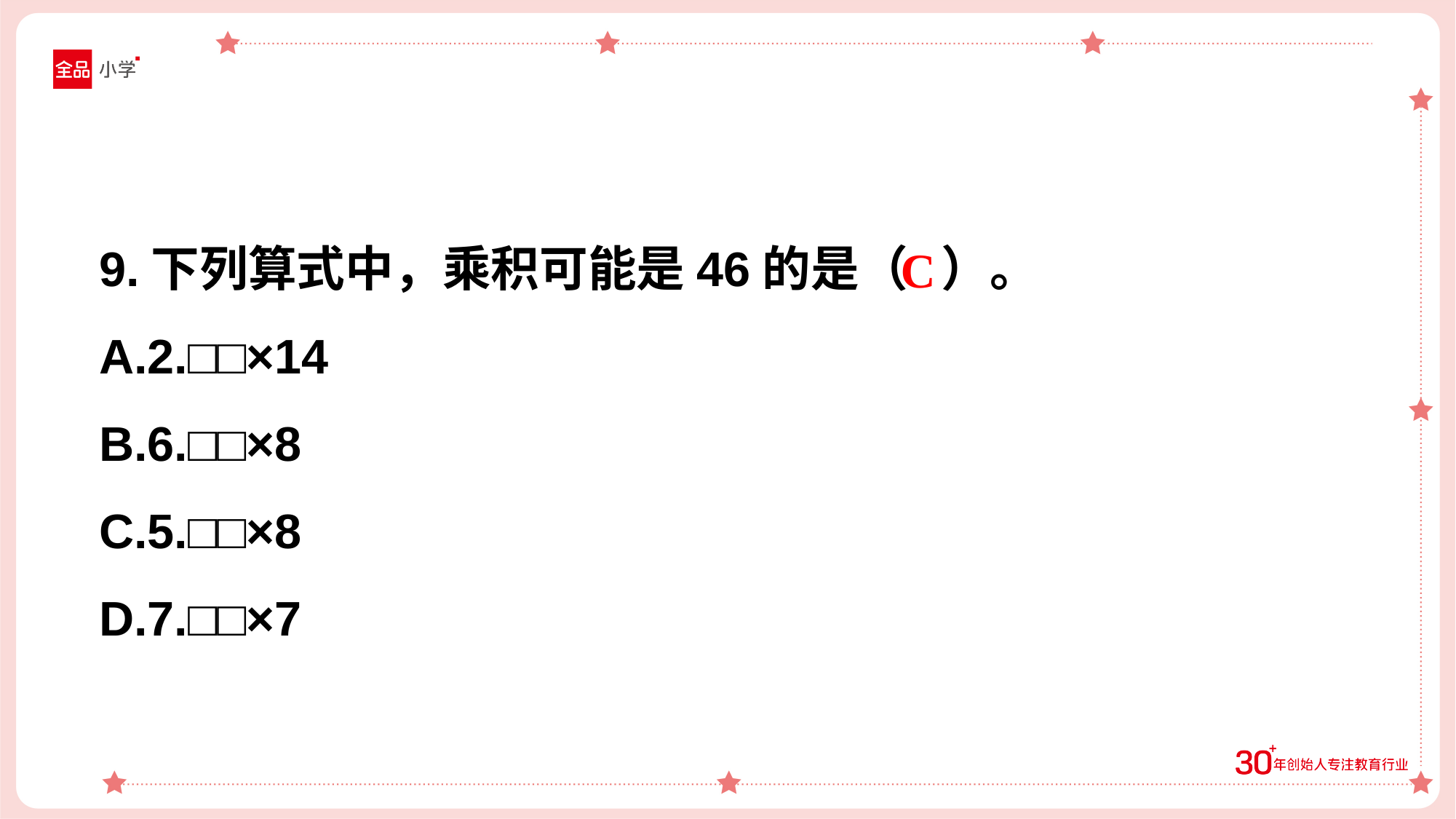

9.下列算式中，乘积可能是46的是（   ）。
A.2.□□×14
B.6.□□×8
C.5.□□×8
D.7.□□×7
C